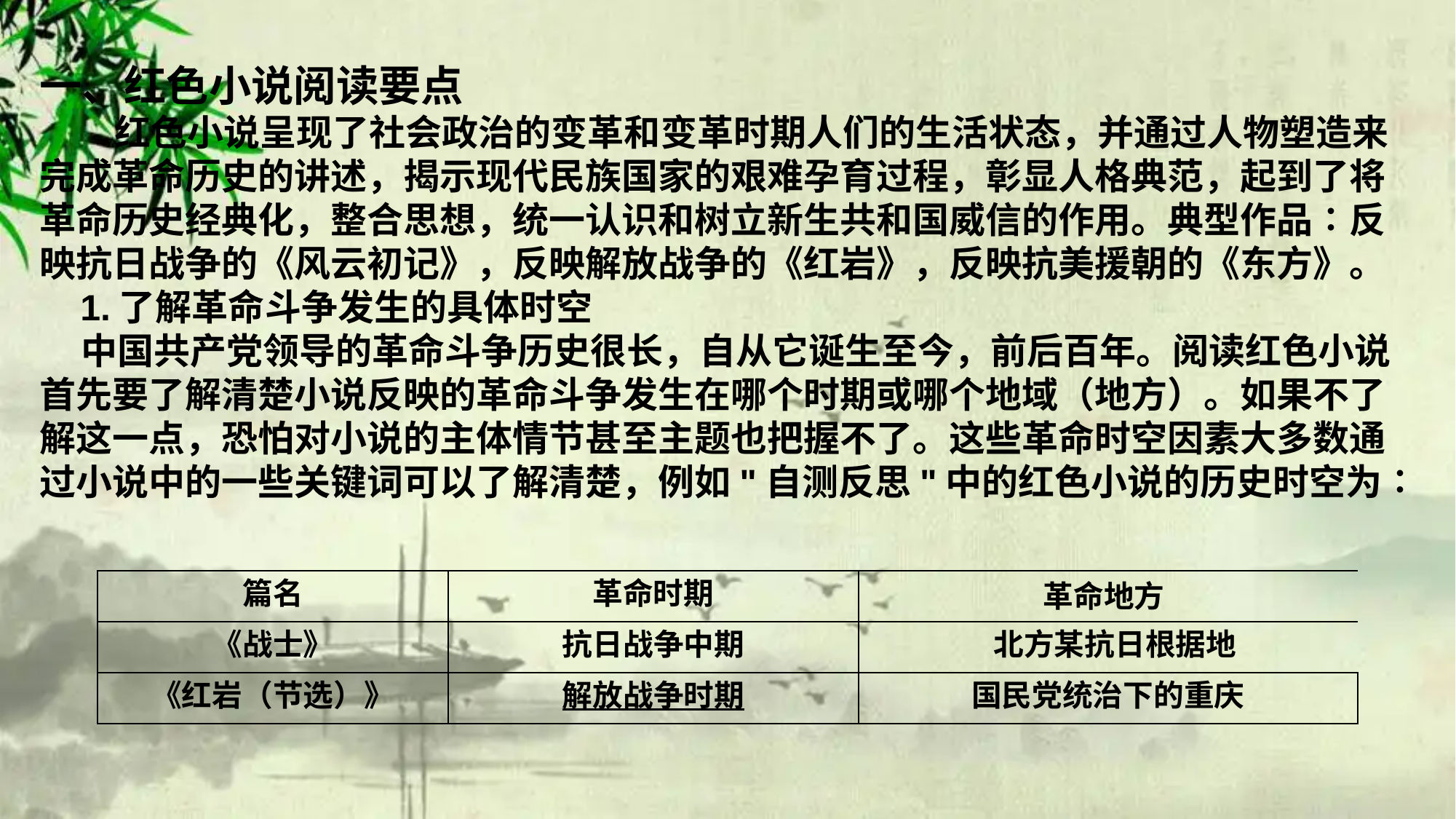

一、红色小说阅读要点
         红色小说呈现了社会政治的变革和变革时期人们的生活状态，并通过人物塑造来完成革命历史的讲述，揭示现代民族国家的艰难孕育过程，彰显人格典范，起到了将革命历史经典化，整合思想，统一认识和树立新生共和国威信的作用。典型作品∶反映抗日战争的《风云初记》，反映解放战争的《红岩》，反映抗美援朝的《东方》。
    1.了解革命斗争发生的具体时空
    中国共产党领导的革命斗争历史很长，自从它诞生至今，前后百年。阅读红色小说首先要了解清楚小说反映的革命斗争发生在哪个时期或哪个地域（地方）。如果不了解这一点，恐怕对小说的主体情节甚至主题也把握不了。这些革命时空因素大多数通过小说中的一些关键词可以了解清楚，例如"自测反思"中的红色小说的历史时空为∶
| 篇名 | 革命时期 | 革命地方 |
| --- | --- | --- |
| 《战士》 | 抗日战争中期 | 北方某抗日根据地 |
| 《红岩（节选）》 | 解放战争时期 | 国民党统治下的重庆 |